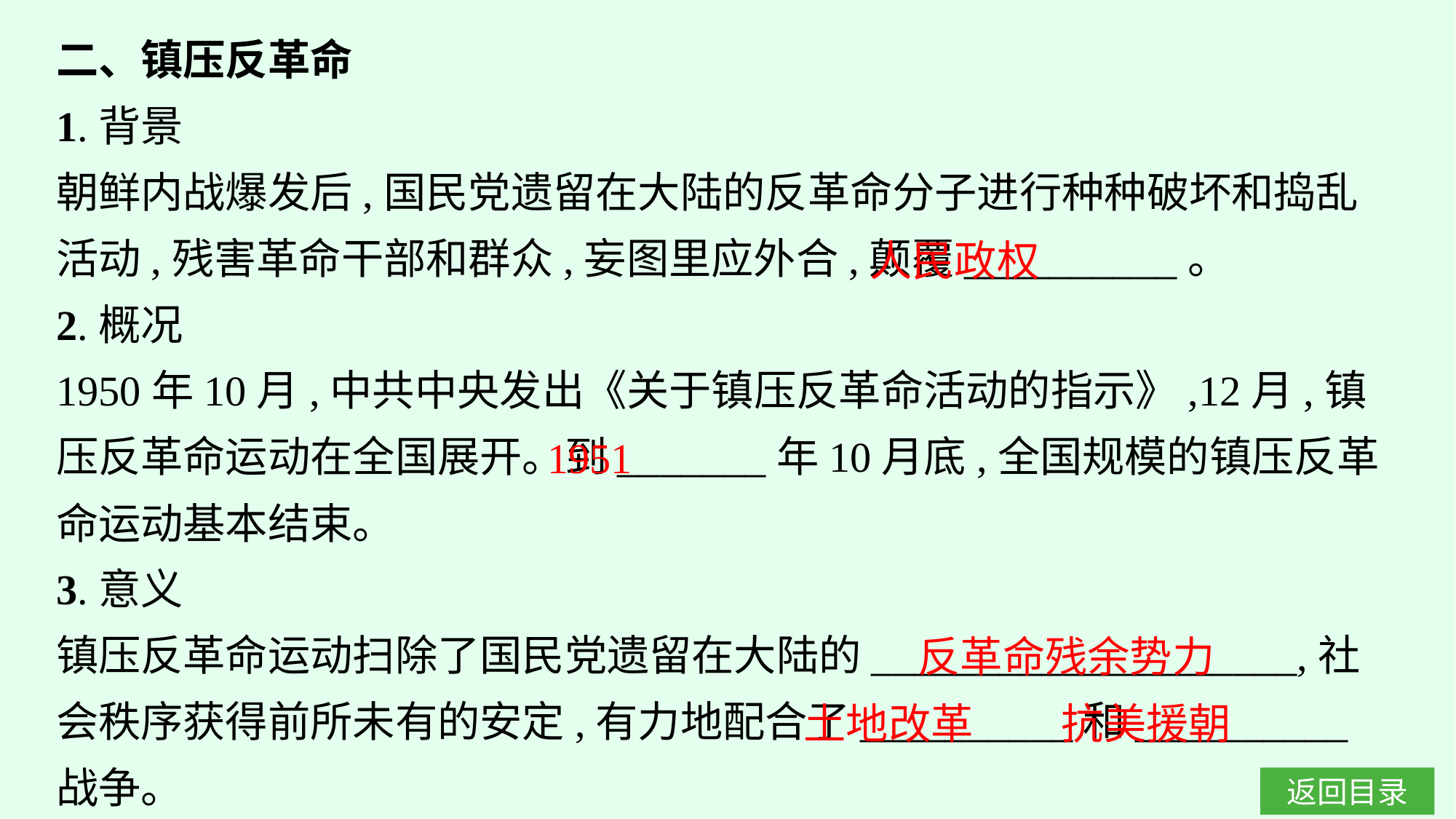

二、镇压反革命
1.背景
朝鲜内战爆发后,国民党遗留在大陆的反革命分子进行种种破坏和捣乱活动,残害革命干部和群众,妄图里应外合,颠覆__________。
2.概况
1950年10月,中共中央发出《关于镇压反革命活动的指示》,12月,镇压反革命运动在全国展开。到_______年10月底,全国规模的镇压反革命运动基本结束。
3.意义
镇压反革命运动扫除了国民党遗留在大陆的____________________,社会秩序获得前所未有的安定,有力地配合了__________和__________战争。
人民政权
1951
反革命残余势力
土地改革
抗美援朝